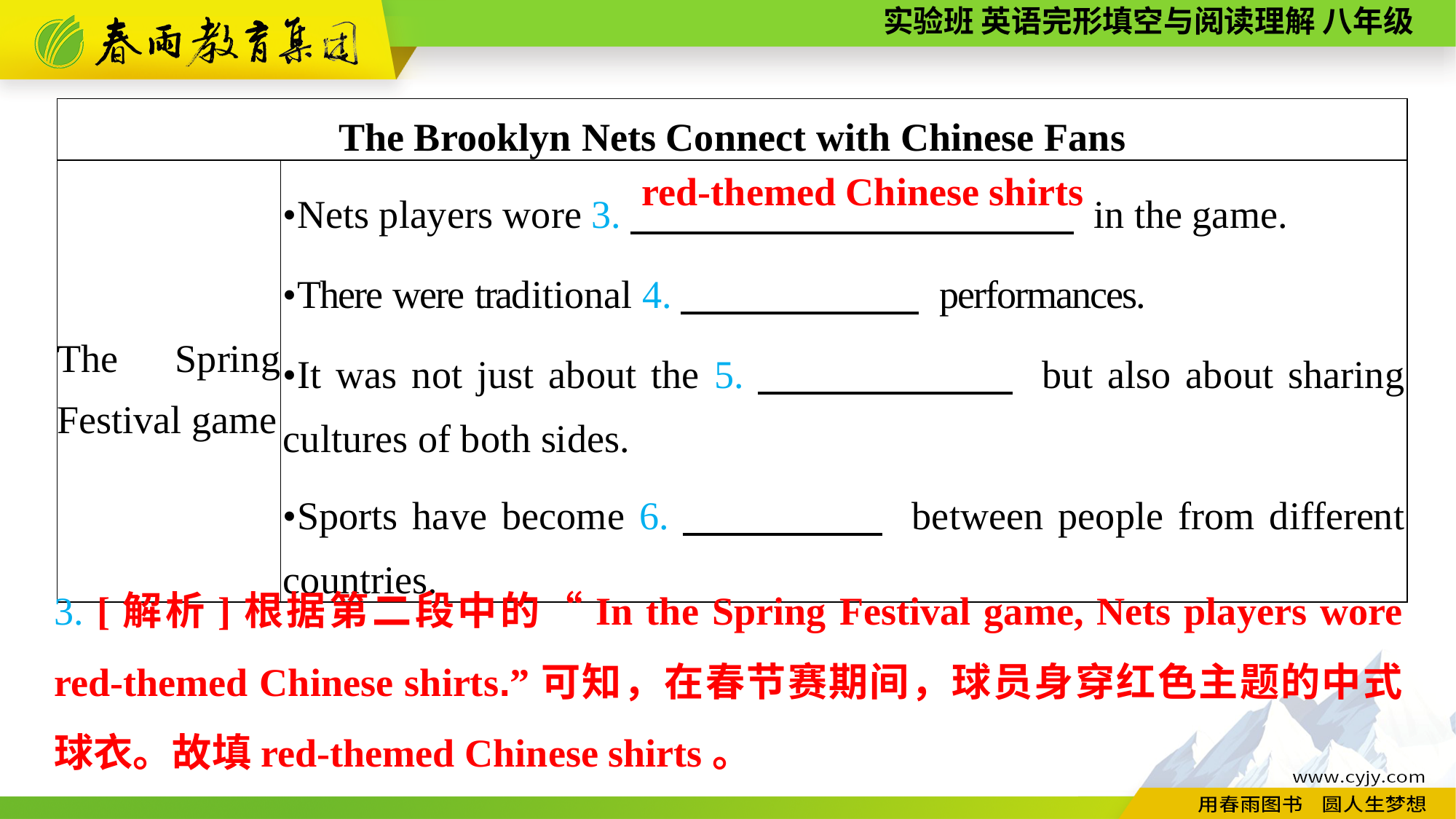

| The Brooklyn Nets Connect with Chinese Fans |  |
| --- | --- |
| The Spring Festival game | •Nets players wore 3.　　　 　 in the game. •There were traditional 4.　 　 　 　 performances. •It was not just about the 5.　　 　　 but also about sharing cultures of both sides. •Sports have become 6.　　　 　 between people from different countries. |
red-themed Chinese shirts
3. [解析]根据第二段中的“In the Spring Festival game, Nets players wore red-themed Chinese shirts.”可知，在春节赛期间，球员身穿红色主题的中式球衣。故填red-themed Chinese shirts。